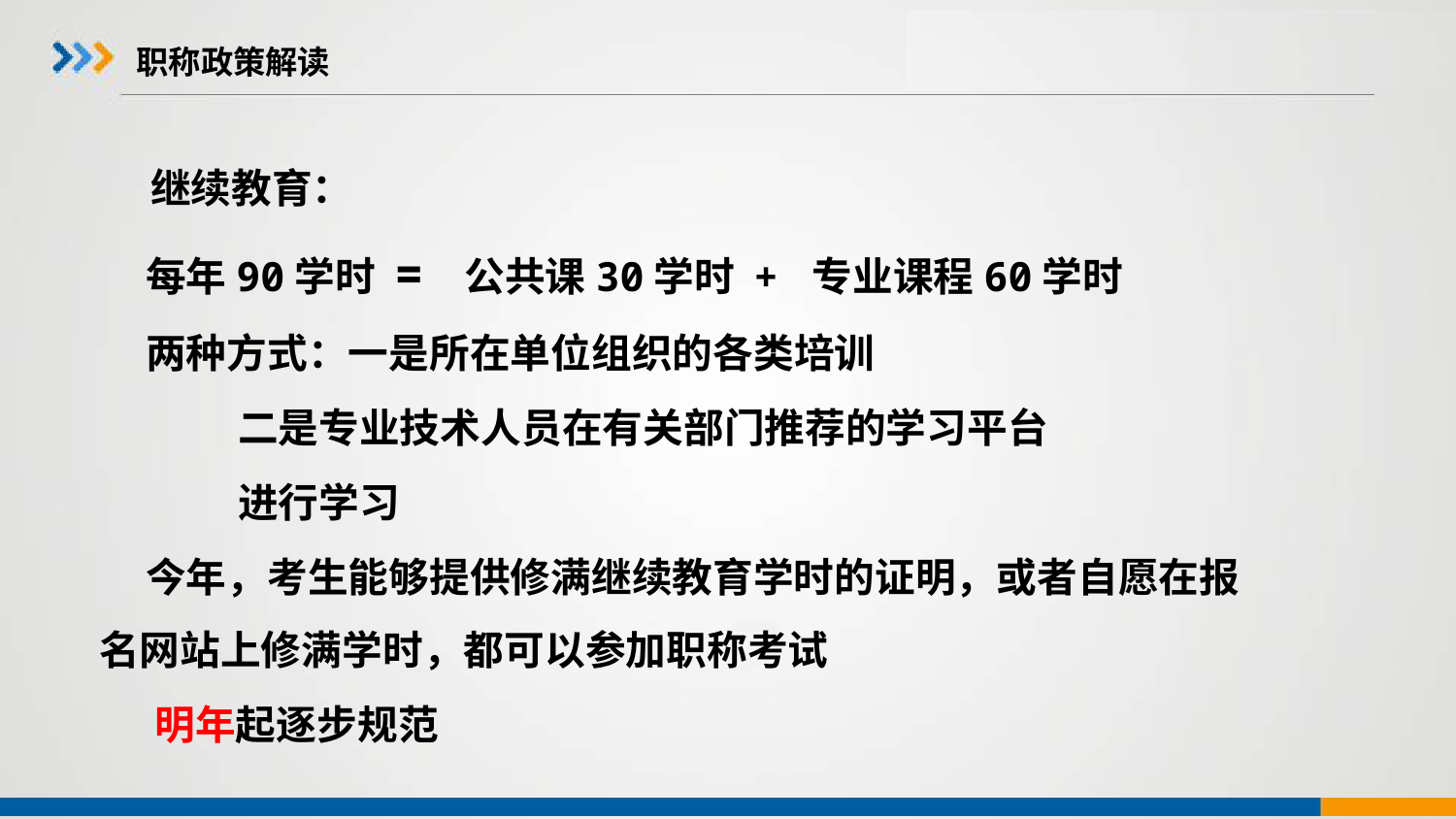

# 职称政策解读
    继续教育：
    每年90学时 = 公共课30学时 + 专业课程60学时
    两种方式：一是所在单位组织的各类培训
              二是专业技术人员在有关部门推荐的学习平台
              进行学习
    今年，考生能够提供修满继续教育学时的证明，或者自愿在报名网站上修满学时，都可以参加职称考试
     明年起逐步规范